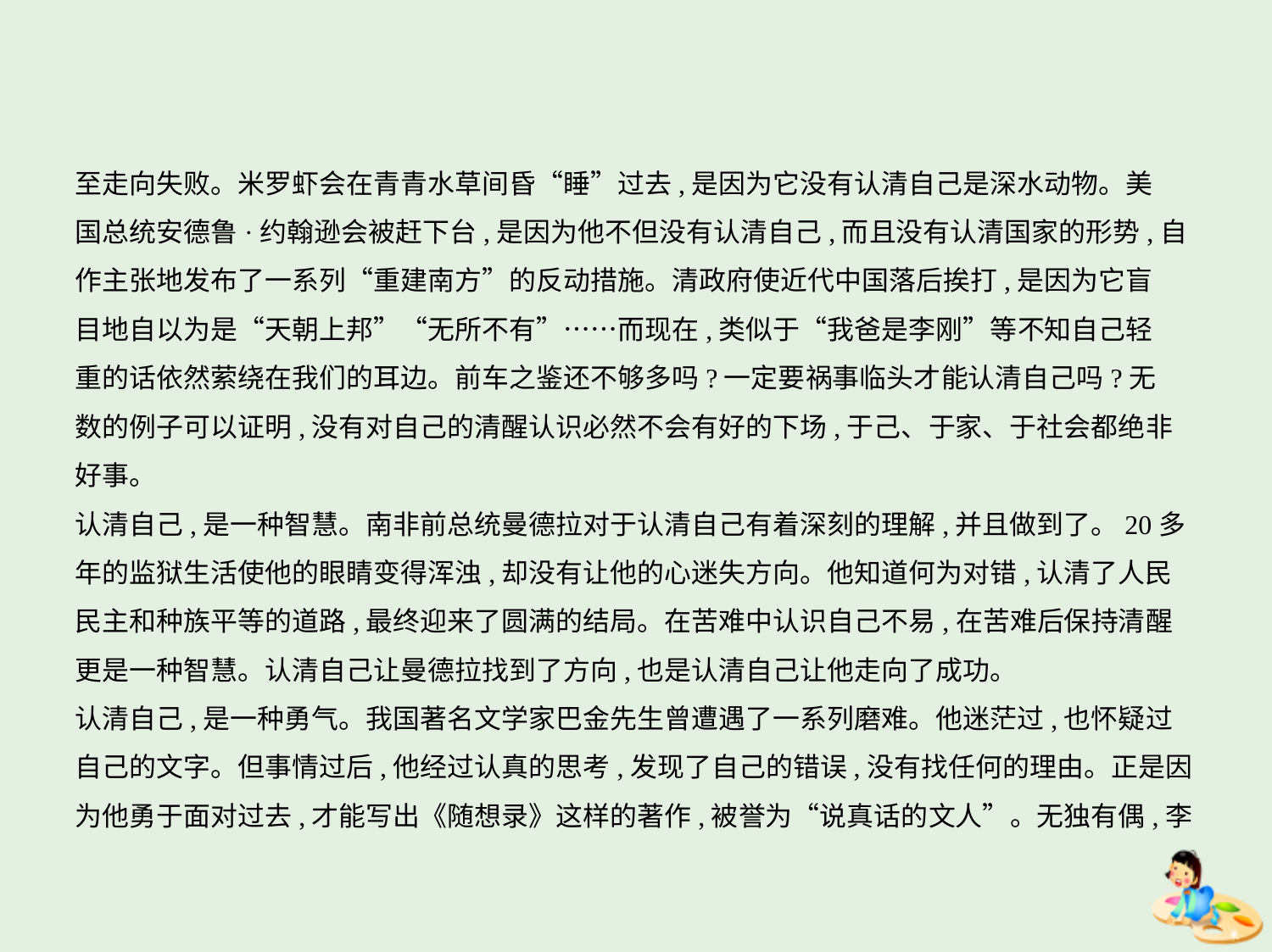

至走向失败。米罗虾会在青青水草间昏“睡”过去,是因为它没有认清自己是深水动物。美
国总统安德鲁·约翰逊会被赶下台,是因为他不但没有认清自己,而且没有认清国家的形势,自
作主张地发布了一系列“重建南方”的反动措施。清政府使近代中国落后挨打,是因为它盲
目地自以为是“天朝上邦”“无所不有”……而现在,类似于“我爸是李刚”等不知自己轻
重的话依然萦绕在我们的耳边。前车之鉴还不够多吗?一定要祸事临头才能认清自己吗?无
数的例子可以证明,没有对自己的清醒认识必然不会有好的下场,于己、于家、于社会都绝非
好事。
认清自己,是一种智慧。南非前总统曼德拉对于认清自己有着深刻的理解,并且做到了。20多
年的监狱生活使他的眼睛变得浑浊,却没有让他的心迷失方向。他知道何为对错,认清了人民
民主和种族平等的道路,最终迎来了圆满的结局。在苦难中认识自己不易,在苦难后保持清醒
更是一种智慧。认清自己让曼德拉找到了方向,也是认清自己让他走向了成功。
认清自己,是一种勇气。我国著名文学家巴金先生曾遭遇了一系列磨难。他迷茫过,也怀疑过
自己的文字。但事情过后,他经过认真的思考,发现了自己的错误,没有找任何的理由。正是因
为他勇于面对过去,才能写出《随想录》这样的著作,被誉为“说真话的文人”。无独有偶,李